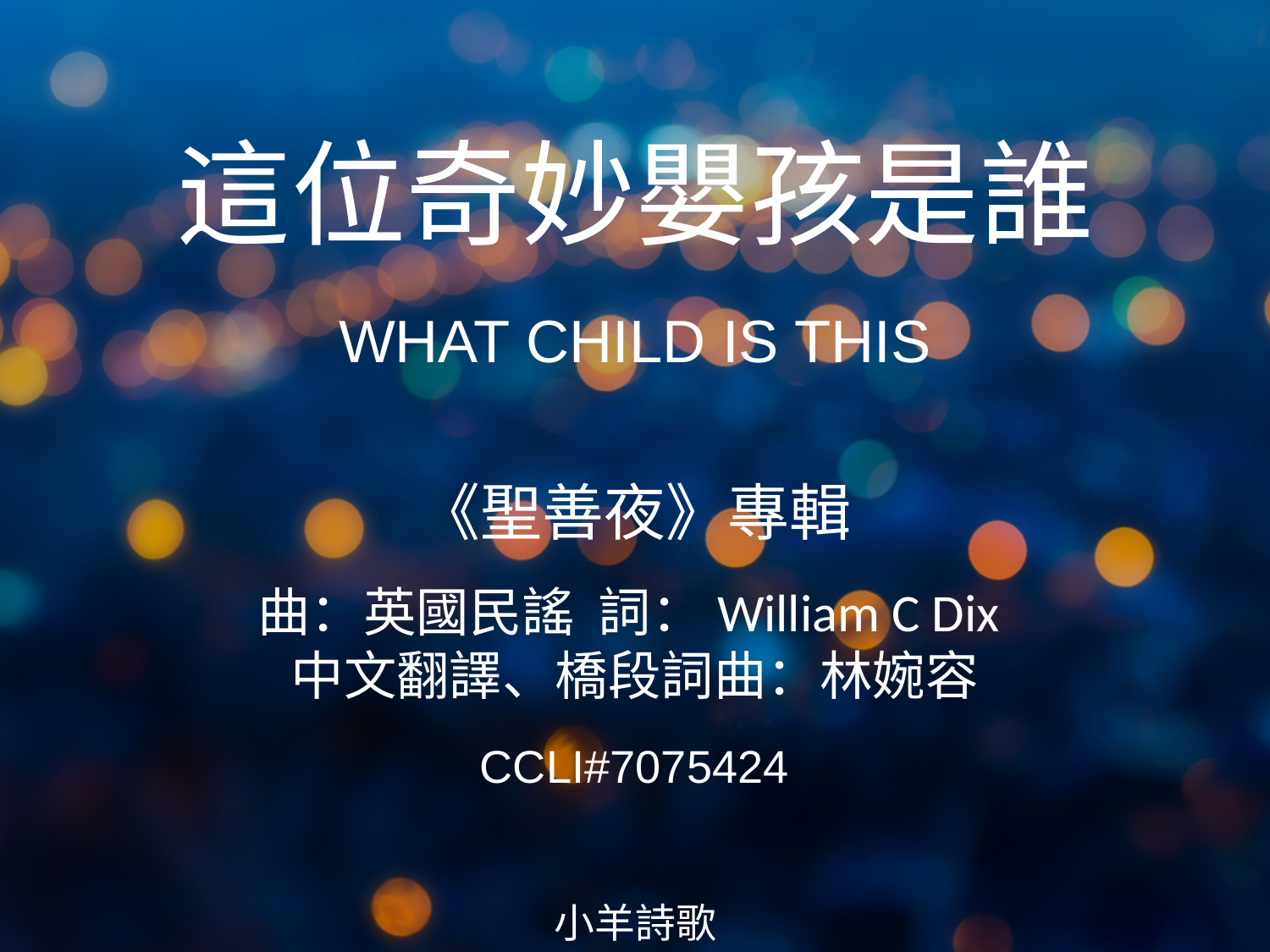

這位奇妙嬰孩是誰
WHAT CHILD IS THIS

# 《聖善夜》專輯 曲：英國民謠  詞：William C Dix 中文翻譯、橋段詞曲：林婉容 CCLI#7075424
小羊詩歌